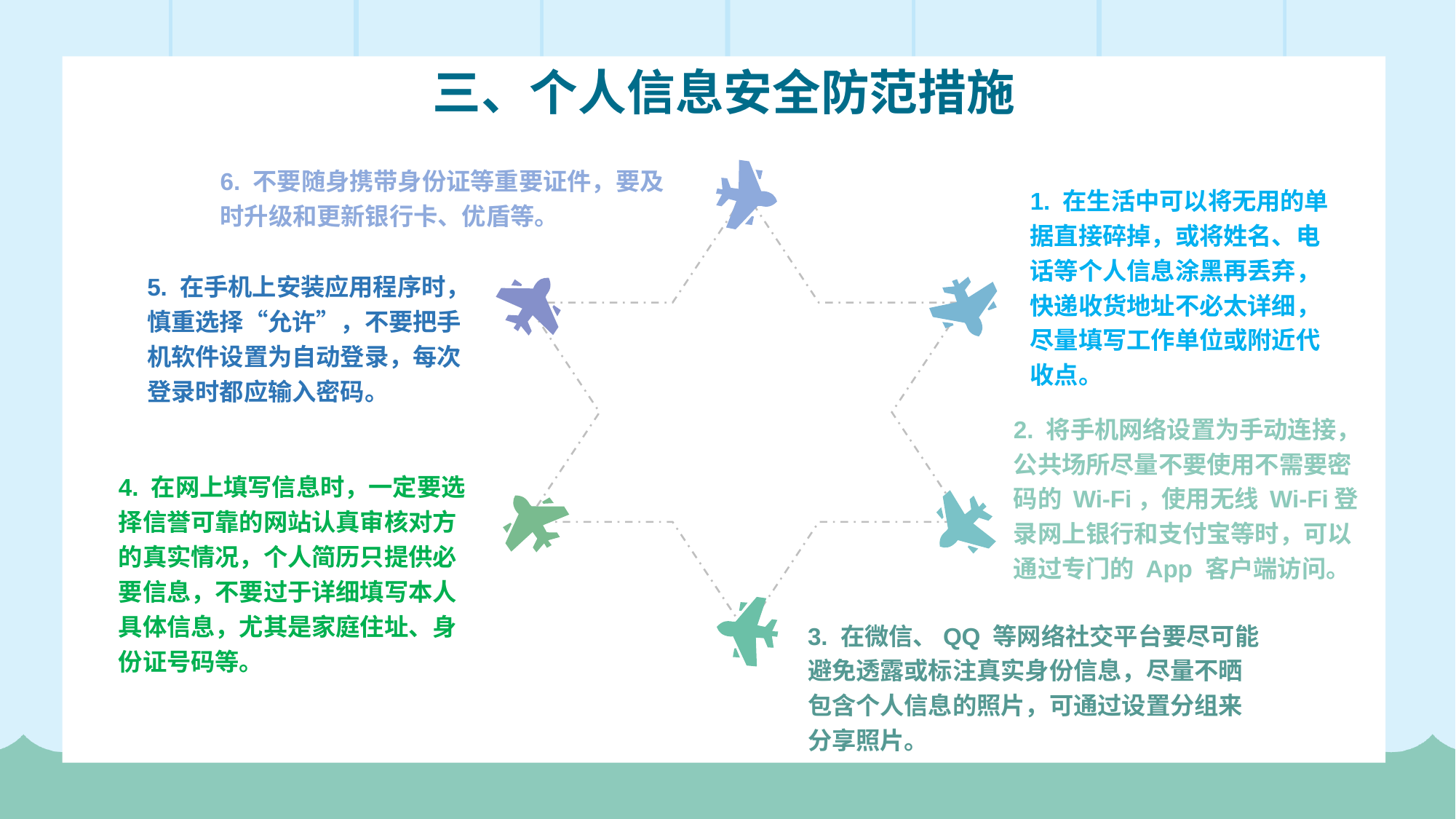

三、个人信息安全防范措施

6. 不要随身携带身份证等重要证件，要及时升级和更新银行卡、优盾等。

1. 在生活中可以将无用的单据直接碎掉，或将姓名、电话等个人信息涂黑再丢弃，快递收货地址不必太详细，尽量填写工作单位或附近代收点。

5. 在手机上安装应用程序时，慎重选择“允许”，不要把手机软件设置为自动登录，每次登录时都应输入密码。

2. 将手机网络设置为手动连接，公共场所尽量不要使用不需要密码的 Wi-Fi，使用无线 Wi-Fi登录网上银行和支付宝等时，可以通过专门的 App 客户端访问。
4. 在网上填写信息时，一定要选择信誉可靠的网站认真审核对方的真实情况，个人简历只提供必要信息，不要过于详细填写本人具体信息，尤其是家庭住址、身份证号码等。

3. 在微信、QQ 等网络社交平台要尽可能避免透露或标注真实身份信息，尽量不晒包含个人信息的照片，可通过设置分组来分享照片。